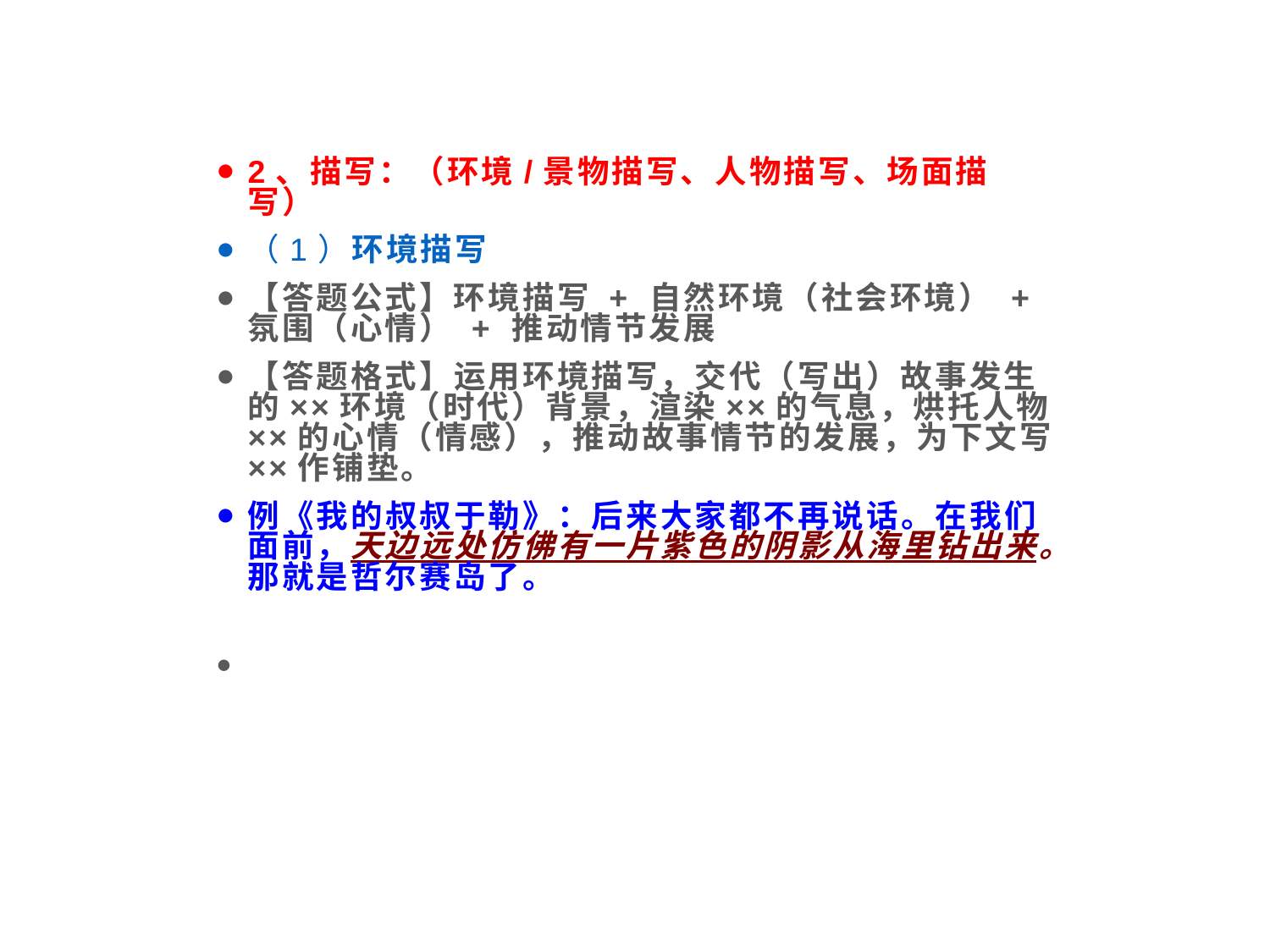

2、描写：（环境/景物描写、人物描写、场面描写）
（1）环境描写
【答题公式】环境描写 + 自然环境（社会环境） + 氛围（心情） + 推动情节发展
【答题格式】运用环境描写，交代（写出）故事发生的××环境（时代）背景，渲染××的气息，烘托人物××的心情（情感），推动故事情节的发展，为下文写××作铺垫。
例《我的叔叔于勒》：后来大家都不再说话。在我们面前，天边远处仿佛有一片紫色的阴影从海里钻出来。那就是哲尔赛岛了。

18